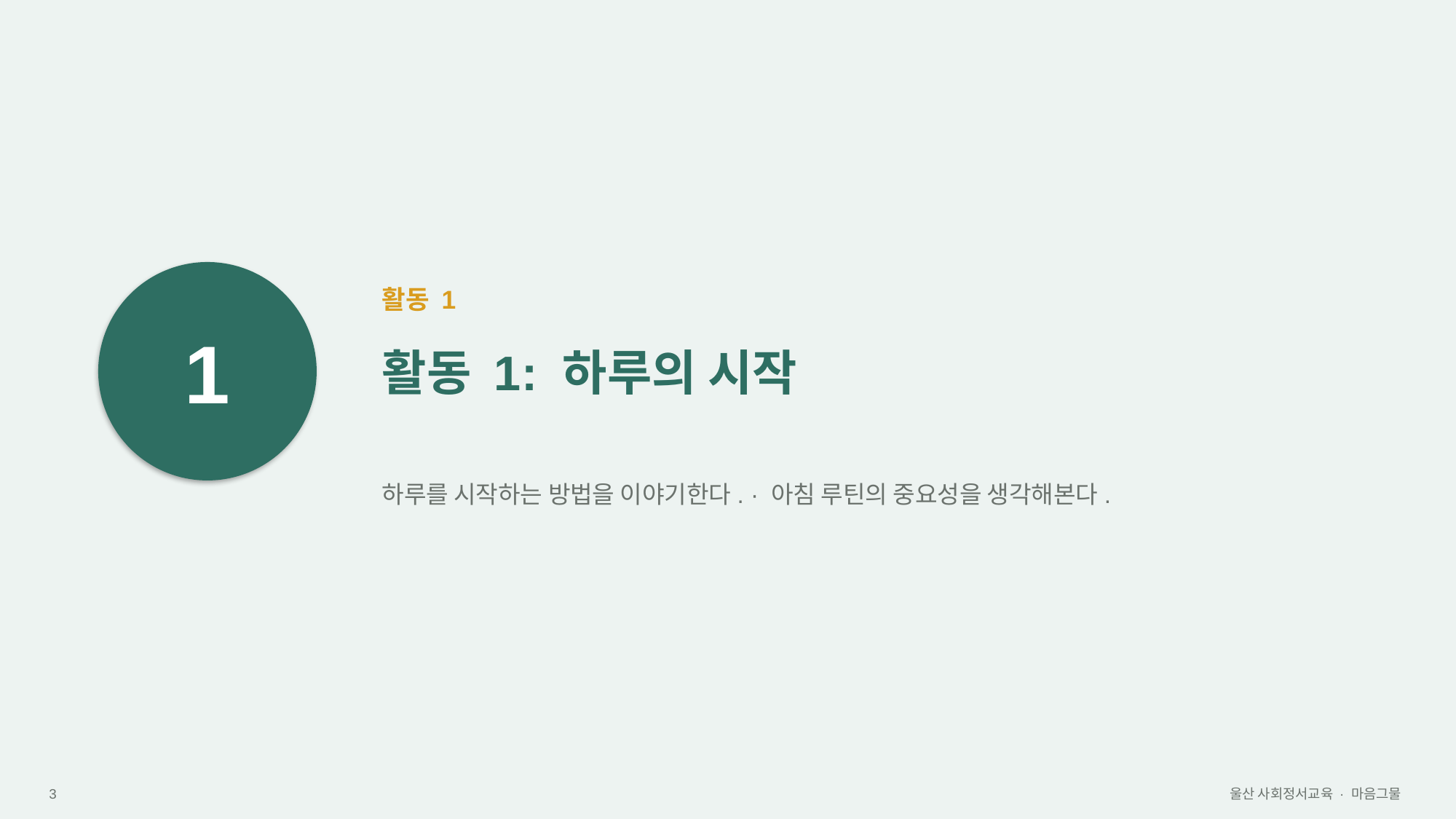

1
활동 1
활동 1: 하루의 시작
하루를 시작하는 방법을 이야기한다. · 아침 루틴의 중요성을 생각해본다.
3
울산 사회정서교육 · 마음그물